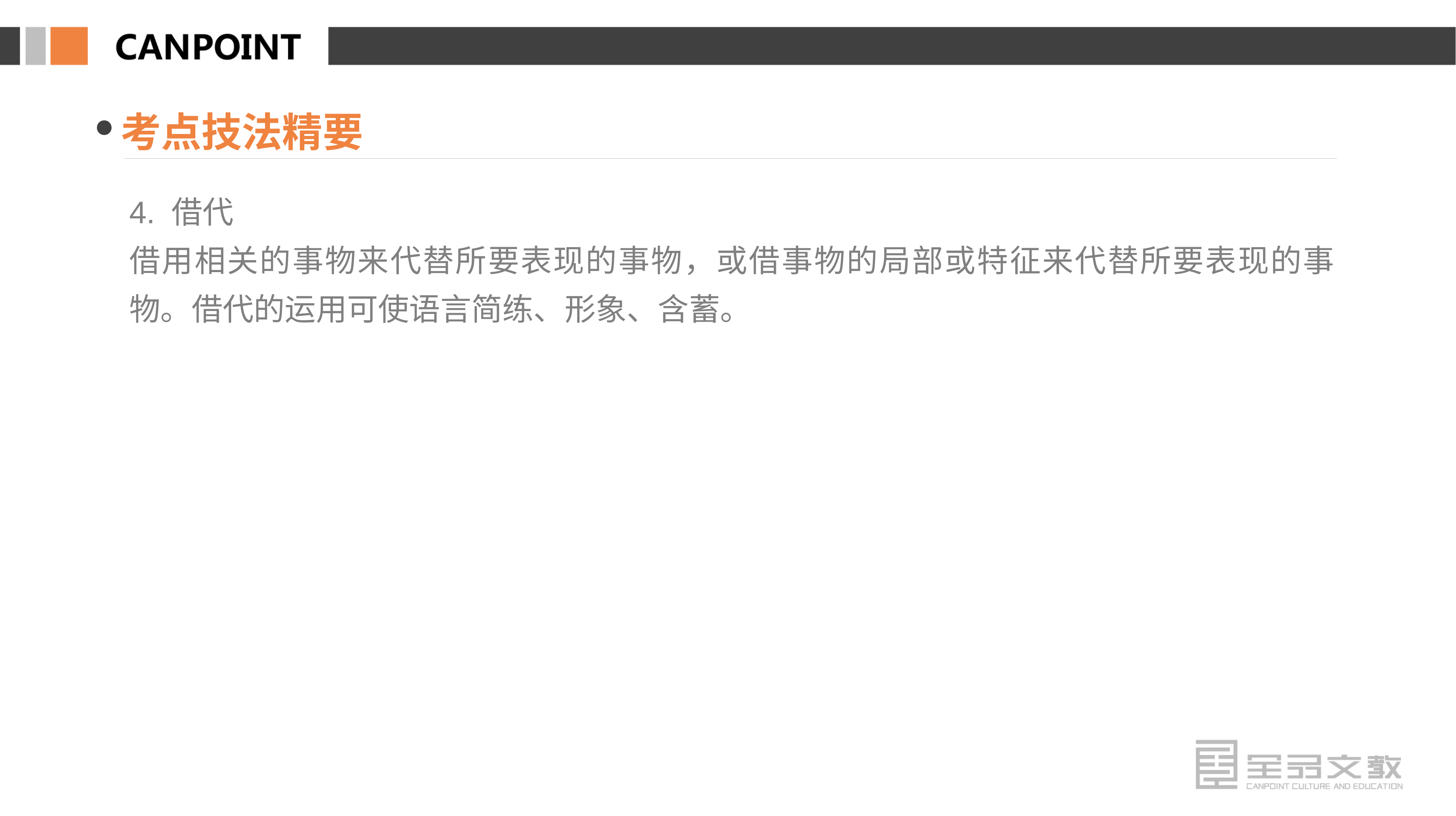

考点技法精要

4. 借代
借用相关的事物来代替所要表现的事物，或借事物的局部或特征来代替所要表现的事物。借代的运用可使语言简练、形象、含蓄。